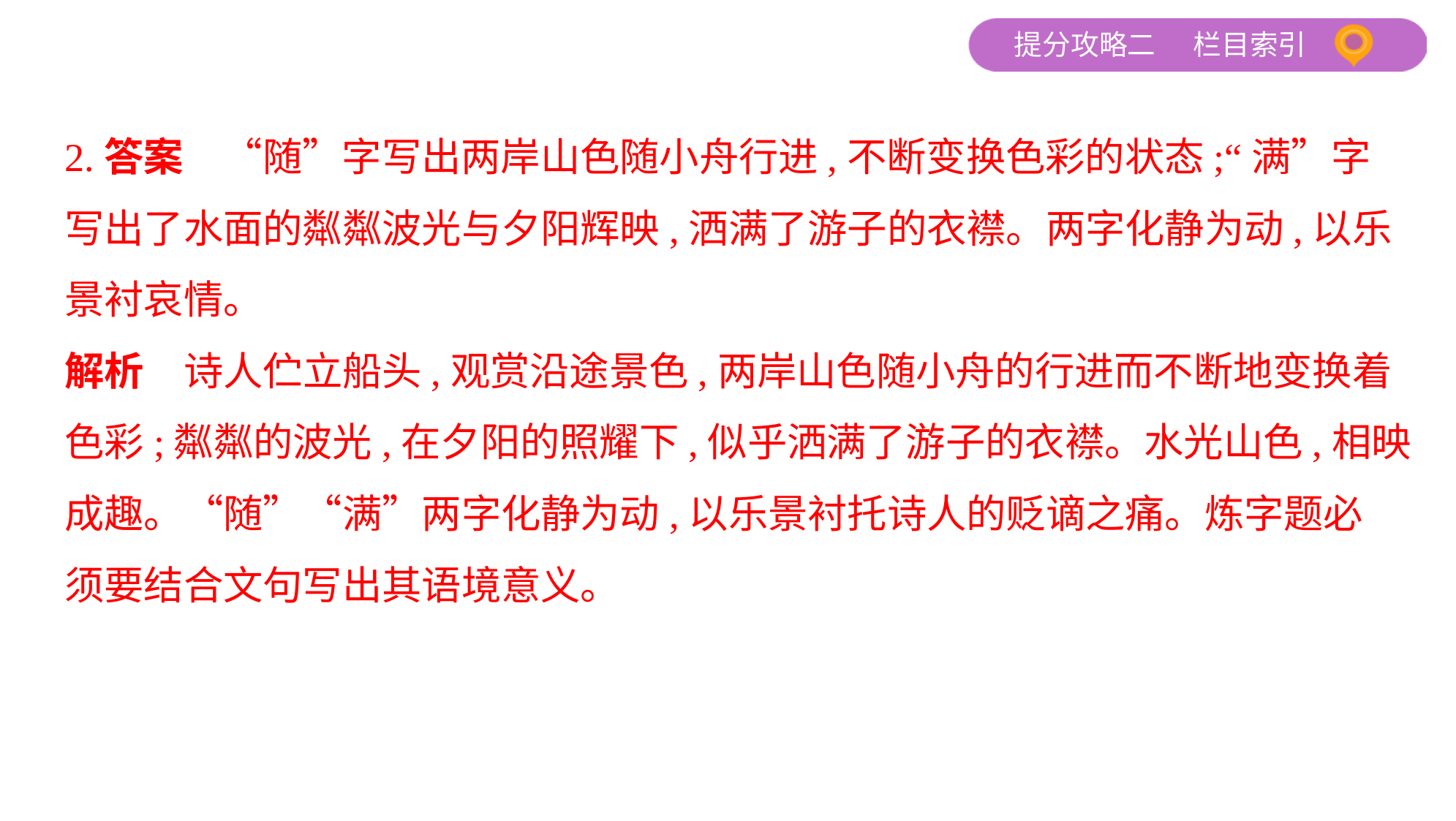

2.答案　“随”字写出两岸山色随小舟行进,不断变换色彩的状态;“满”字
写出了水面的粼粼波光与夕阳辉映,洒满了游子的衣襟。两字化静为动,以乐
景衬哀情。
解析　诗人伫立船头,观赏沿途景色,两岸山色随小舟的行进而不断地变换着
色彩;粼粼的波光,在夕阳的照耀下,似乎洒满了游子的衣襟。水光山色,相映
成趣。“随”“满”两字化静为动,以乐景衬托诗人的贬谪之痛。炼字题必
须要结合文句写出其语境意义。